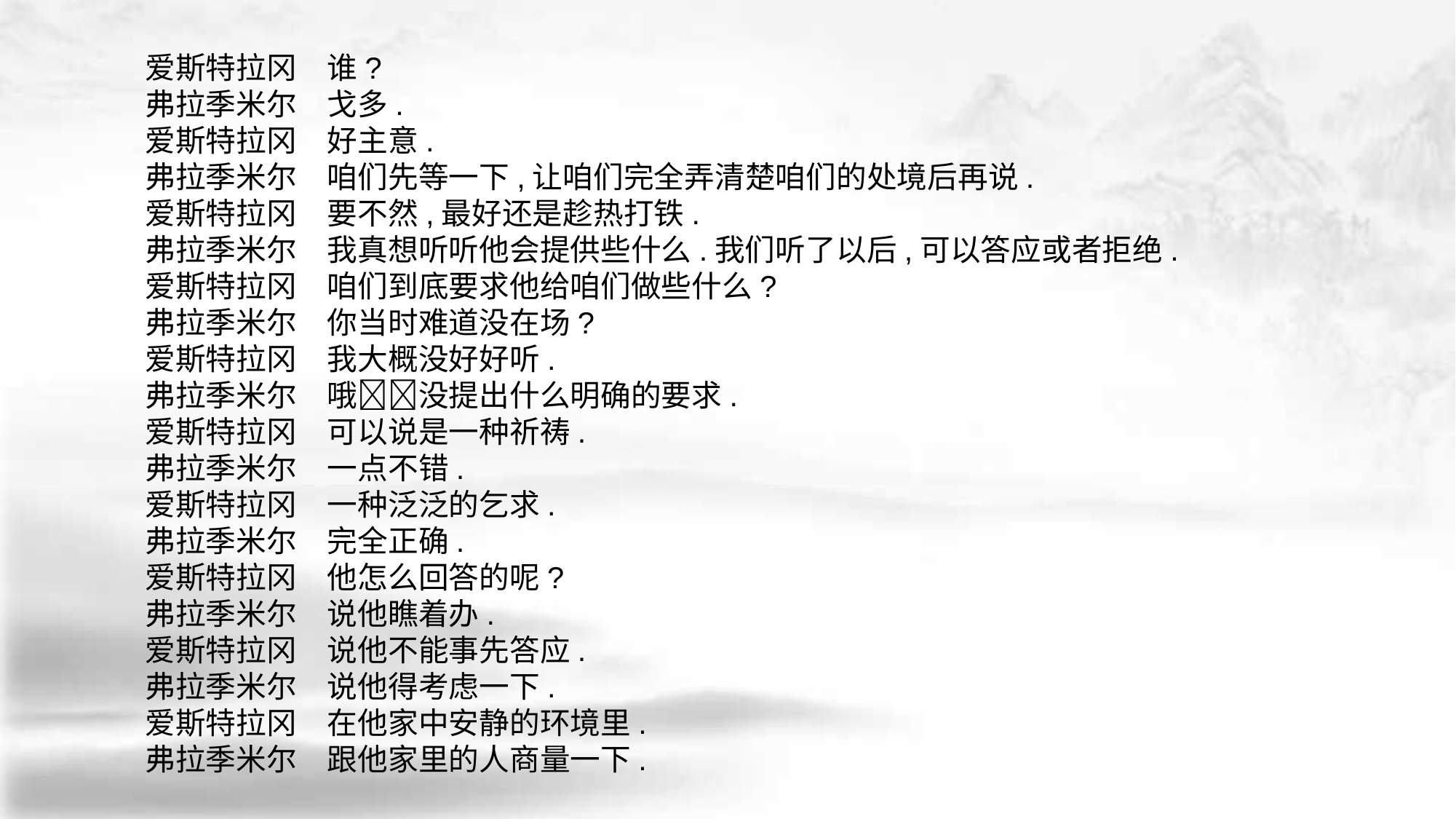

爱斯特拉冈　谁?
弗拉季米尔　戈多.
爱斯特拉冈　好主意.
弗拉季米尔　咱们先等一下,让咱们完全弄清楚咱们的处境后再说.
爱斯特拉冈　要不然,最好还是趁热打铁.
弗拉季米尔　我真想听听他会提供些什么.我们听了以后,可以答应或者拒绝.
爱斯特拉冈　咱们到底要求他给咱们做些什么?
弗拉季米尔　你当时难道没在场?
爱斯特拉冈　我大概没好好听.
弗拉季米尔　哦􀆺􀆺没提出什么明确的要求.
爱斯特拉冈　可以说是一种祈祷.
弗拉季米尔　一点不错.
爱斯特拉冈　一种泛泛的乞求.
弗拉季米尔　完全正确.
爱斯特拉冈　他怎么回答的呢?
弗拉季米尔　说他瞧着办.
爱斯特拉冈　说他不能事先答应.
弗拉季米尔　说他得考虑一下.
爱斯特拉冈　在他家中安静的环境里.
弗拉季米尔　跟他家里的人商量一下.